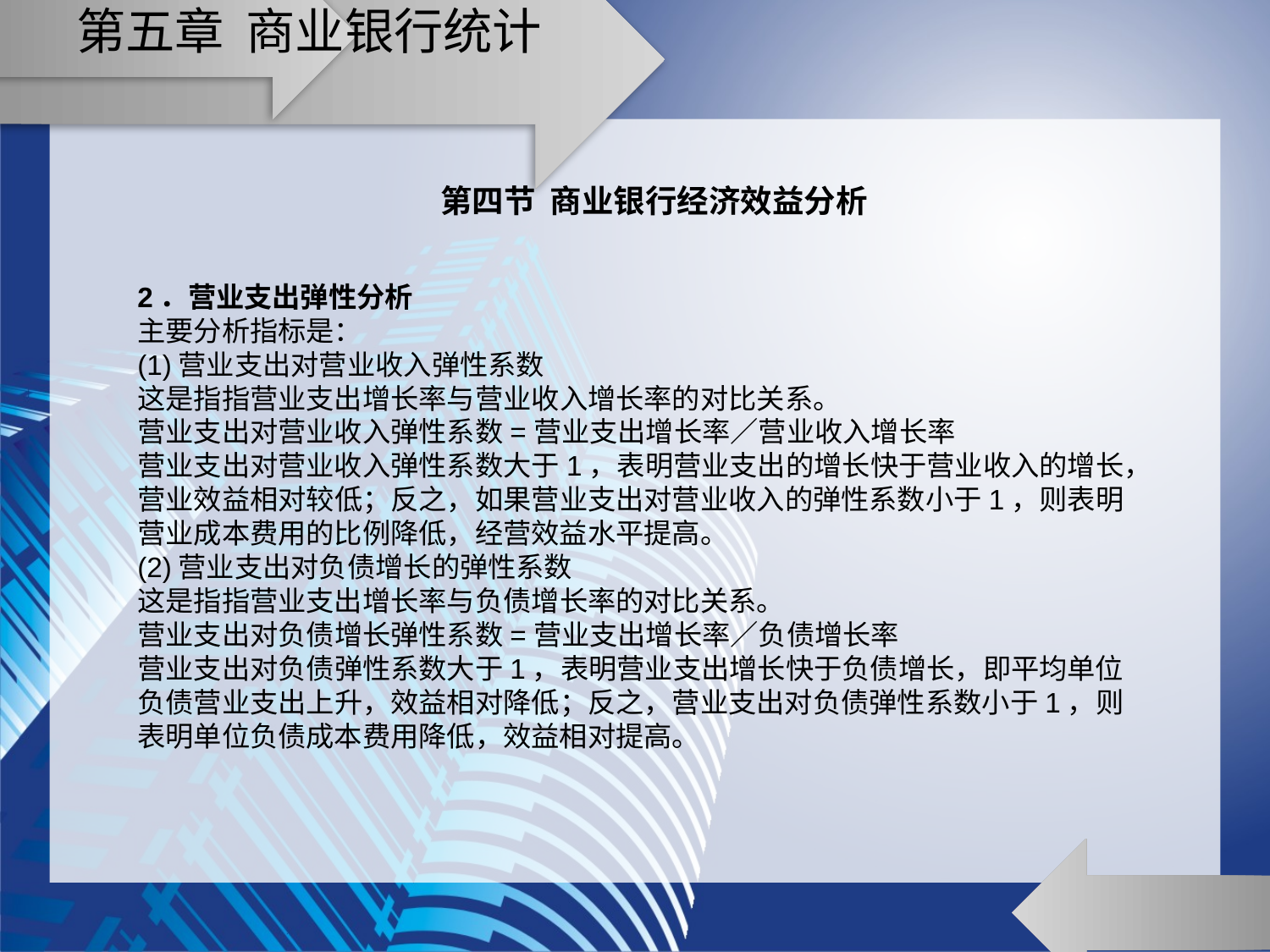

# 第五章  商业银行统计
第四节  商业银行经济效益分析
2．营业支出弹性分析
主要分析指标是：
(1)营业支出对营业收入弹性系数
这是指指营业支出增长率与营业收入增长率的对比关系。
营业支出对营业收入弹性系数=营业支出增长率／营业收入增长率
营业支出对营业收入弹性系数大于1，表明营业支出的增长快于营业收入的增长，营业效益相对较低；反之，如果营业支出对营业收入的弹性系数小于1，则表明营业成本费用的比例降低，经营效益水平提高。
(2)营业支出对负债增长的弹性系数
这是指指营业支出增长率与负债增长率的对比关系。
营业支出对负债增长弹性系数=营业支出增长率／负债增长率
营业支出对负债弹性系数大于1，表明营业支出增长快于负债增长，即平均单位负债营业支出上升，效益相对降低；反之，营业支出对负债弹性系数小于1，则表明单位负债成本费用降低，效益相对提高。